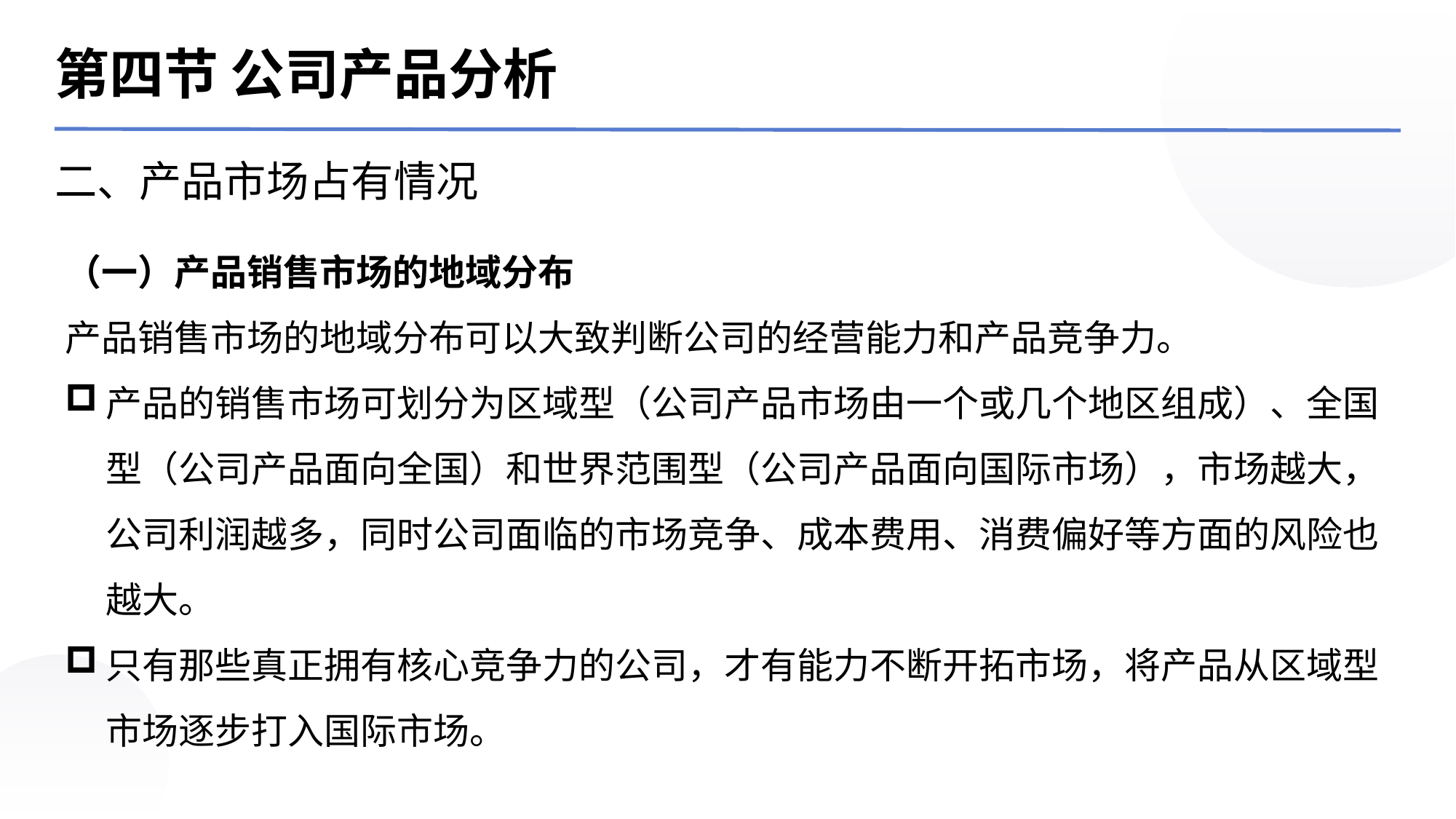

第四节 公司产品分析
二、产品市场占有情况
（一）产品销售市场的地域分布
产品销售市场的地域分布可以大致判断公司的经营能力和产品竞争力。产品的销售市场可划分为区域型（公司产品市场由一个或几个地区组成）、全国型（公司产品面向全国）和世界范围型（公司产品面向国际市场），市场越大，公司利润越多，同时公司面临的市场竞争、成本费用、消费偏好等方面的风险也越大。
只有那些真正拥有核心竞争力的公司，才有能力不断开拓市场，将产品从区域型市场逐步打入国际市场。

76